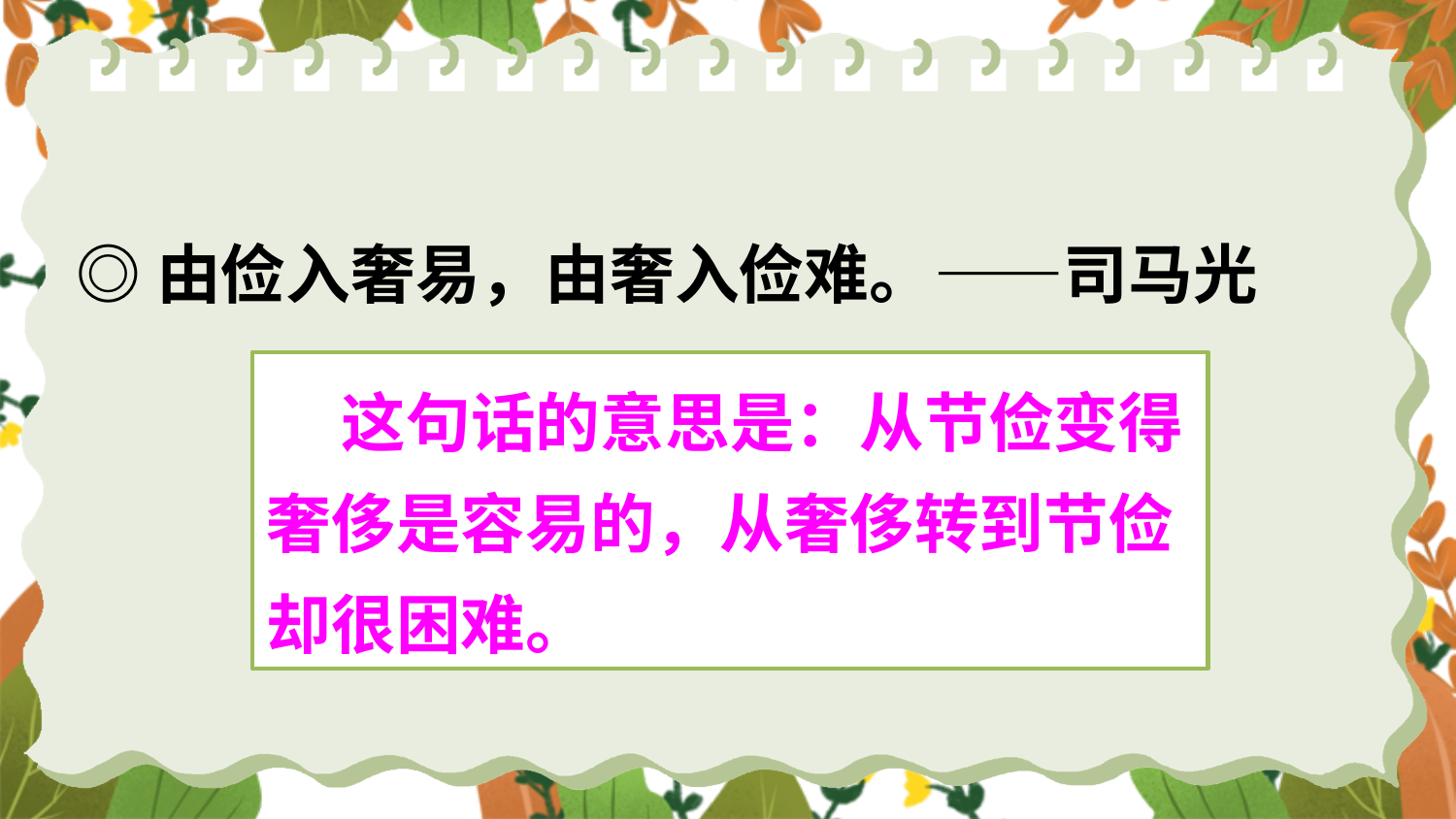

◎由俭入奢易，由奢入俭难。——司马光
    这句话的意思是：从节俭变得奢侈是容易的，从奢侈转到节俭却很困难。